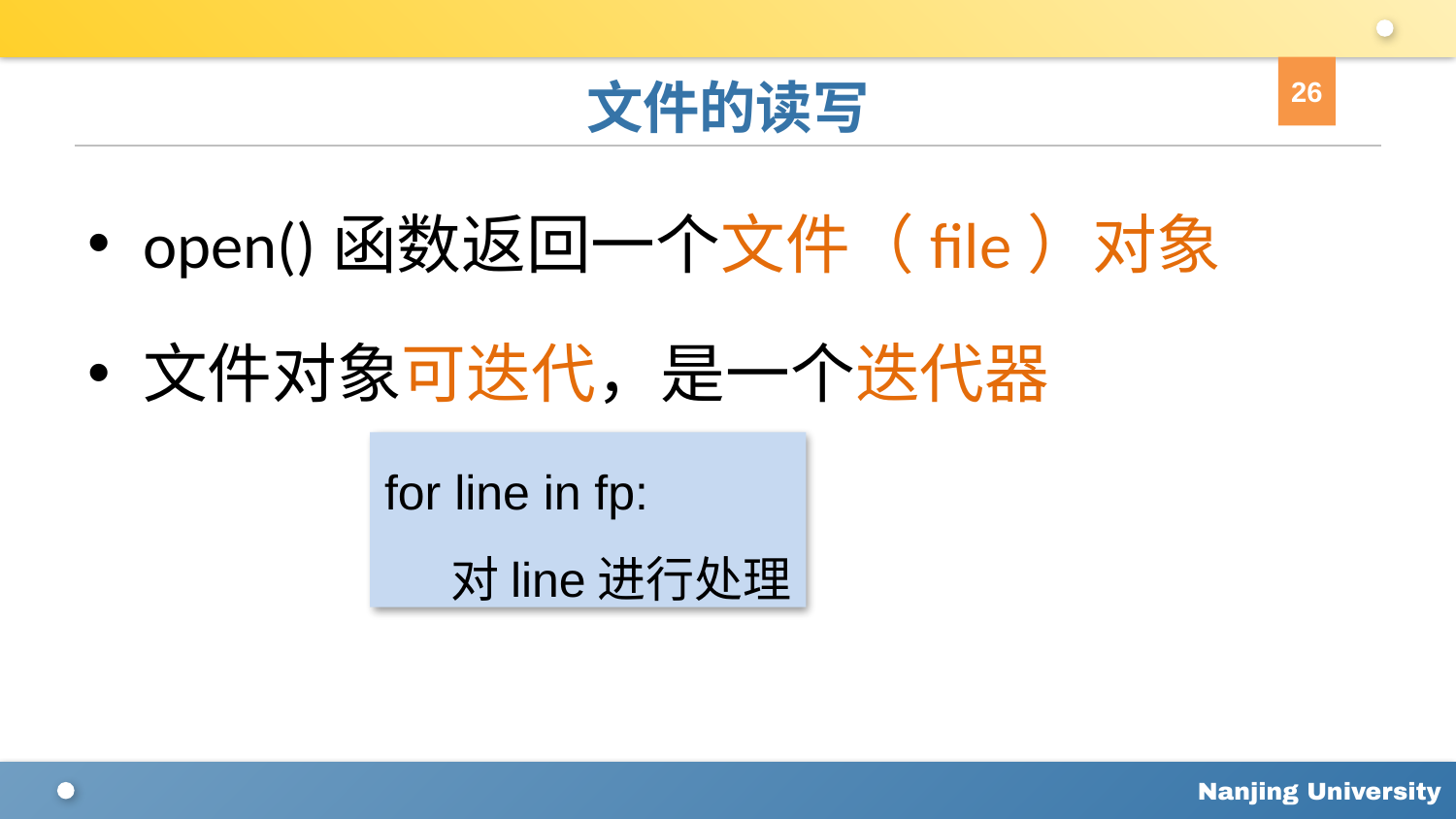

26
# 文件的读写
open()函数返回一个文件（file）对象
文件对象可迭代，是一个迭代器

for line in fp:
     对line进行处理